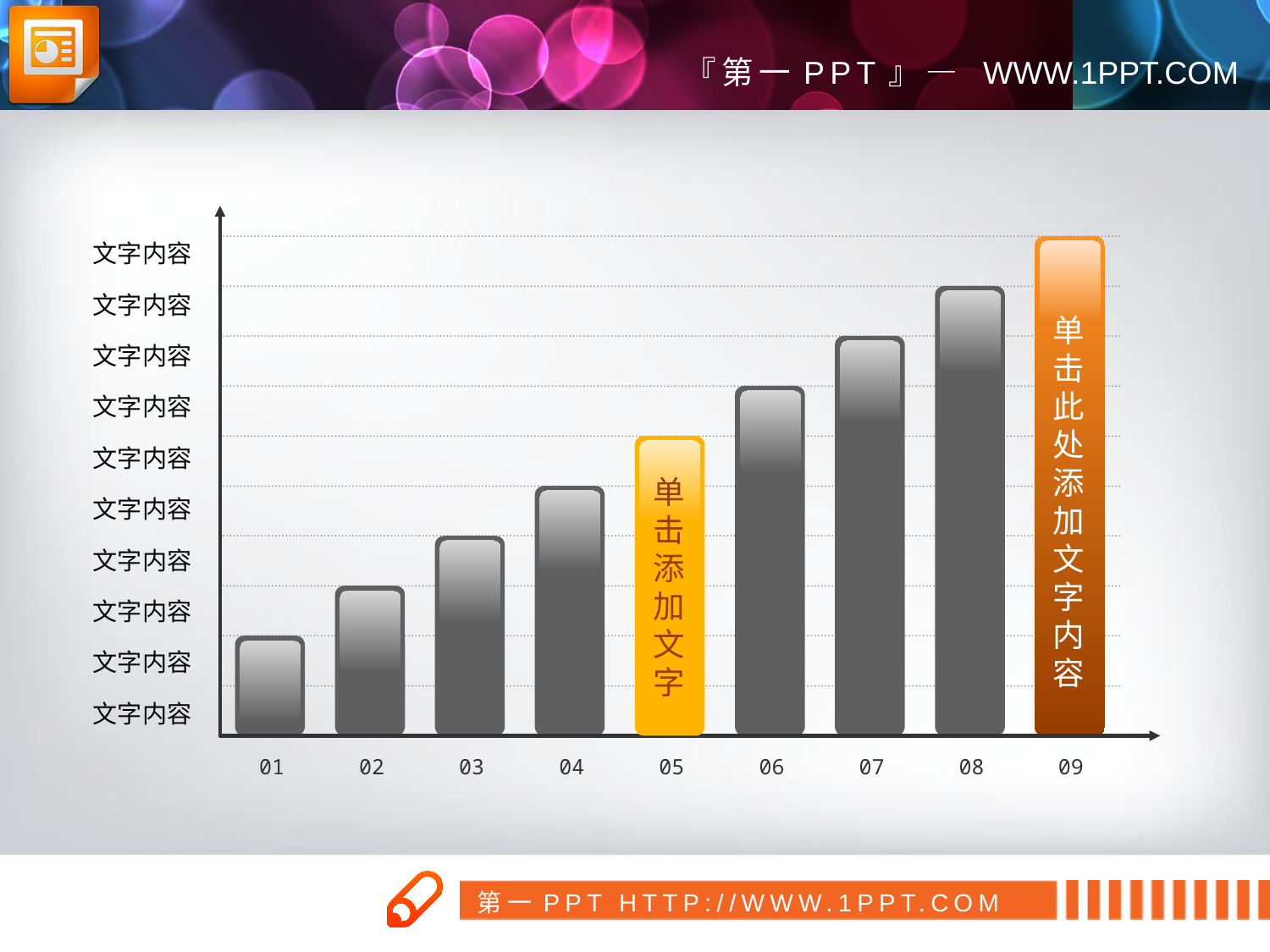

文字内容

单击此处添加文字内容

文字内容

文字内容

文字内容

单击添加文字

文字内容

文字内容

文字内容

文字内容

文字内容

文字内容
01
02
03
04
05
06
07
08
09